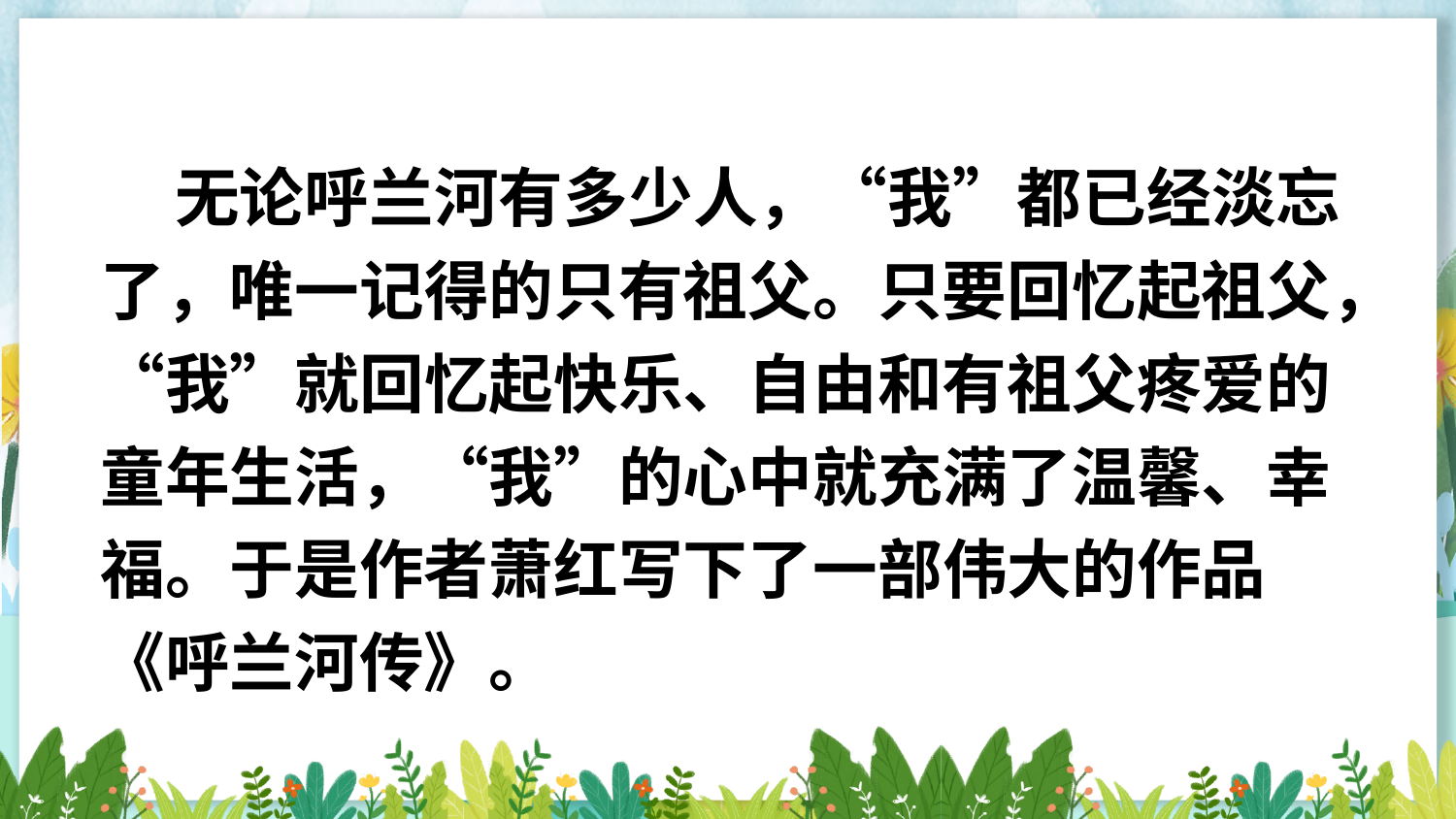

无论呼兰河有多少人，“我”都已经淡忘了，唯一记得的只有祖父。只要回忆起祖父，“我”就回忆起快乐、自由和有祖父疼爱的童年生活，“我”的心中就充满了温馨、幸福。于是作者萧红写下了一部伟大的作品《呼兰河传》。